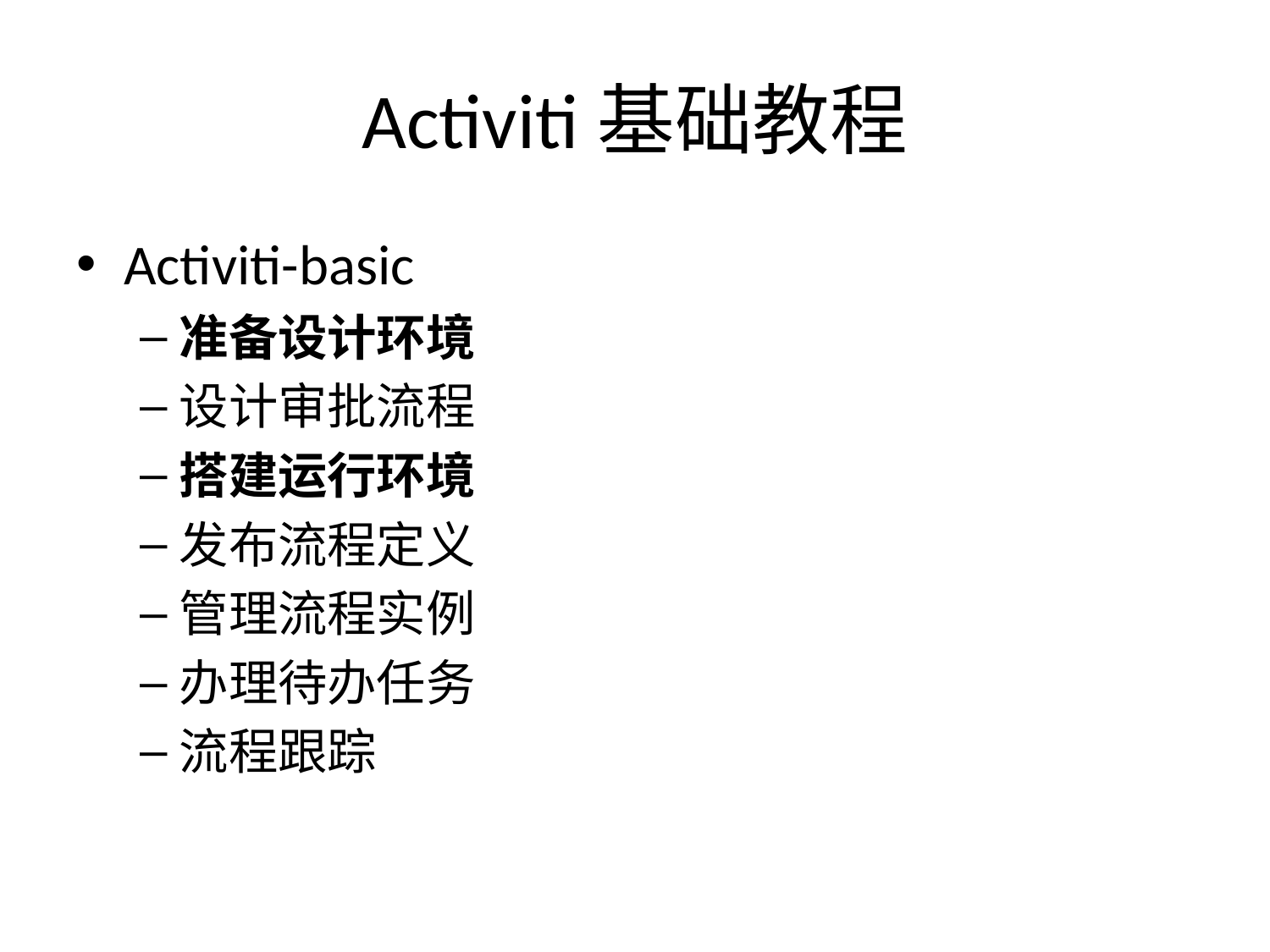

# Activiti基础教程
Activiti-basic
准备设计环境
设计审批流程
搭建运行环境
发布流程定义
管理流程实例
办理待办任务
流程跟踪